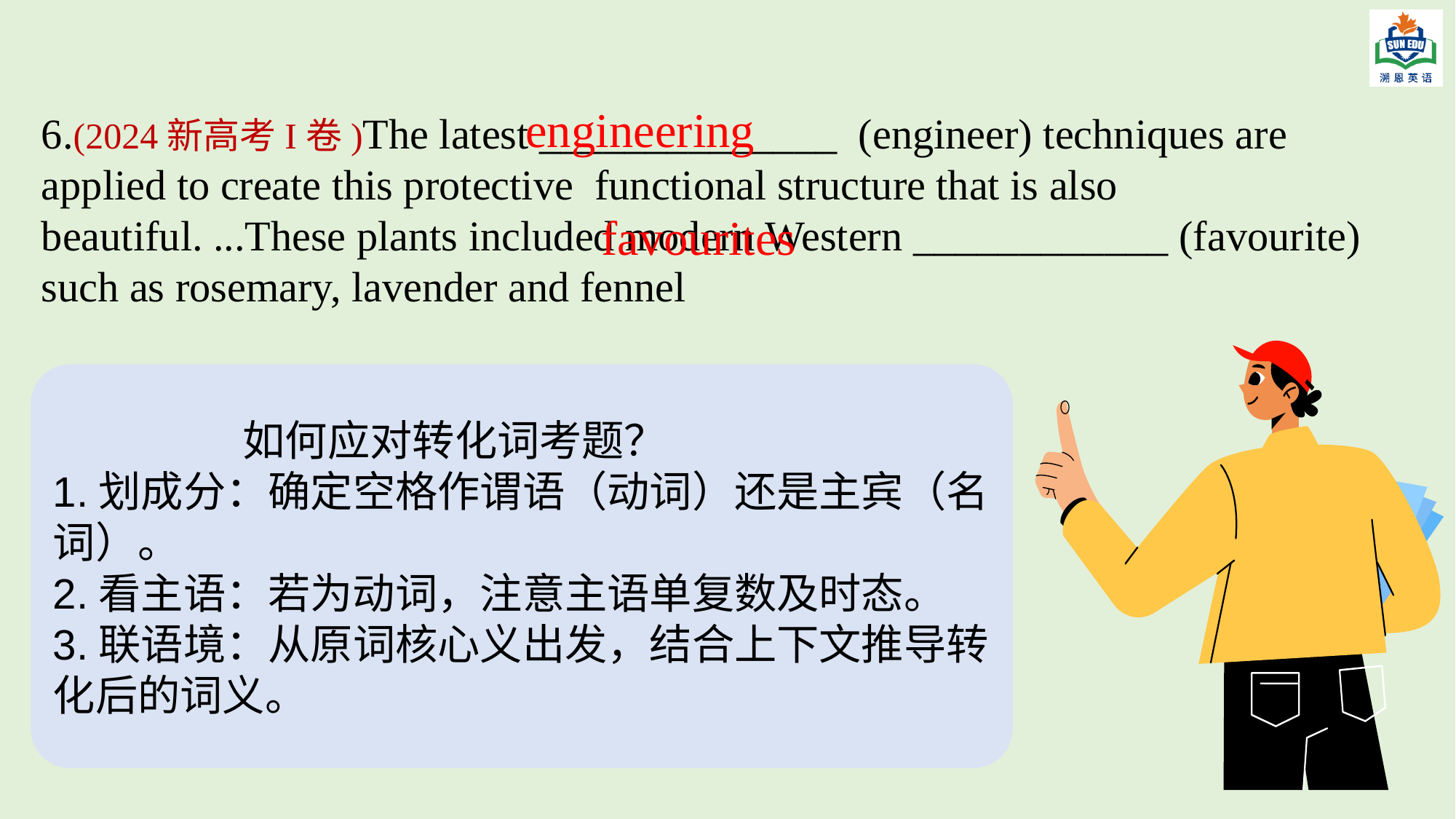

engineering
6.(2024新高考I卷)The latest ______________  (engineer) techniques are applied to create this protective  functional structure that is also beautiful. ...These plants included modern Western ____________ (favourite) such as rosemary, lavender and fennel
favourites

                   如何应对转化词考题？
1.划成分：确定空格作谓语（动词）还是主宾（名词）。
2.看主语：若为动词，注意主语单复数及时态。
3.联语境：从原词核心义出发，结合上下文推导转化后的词义。